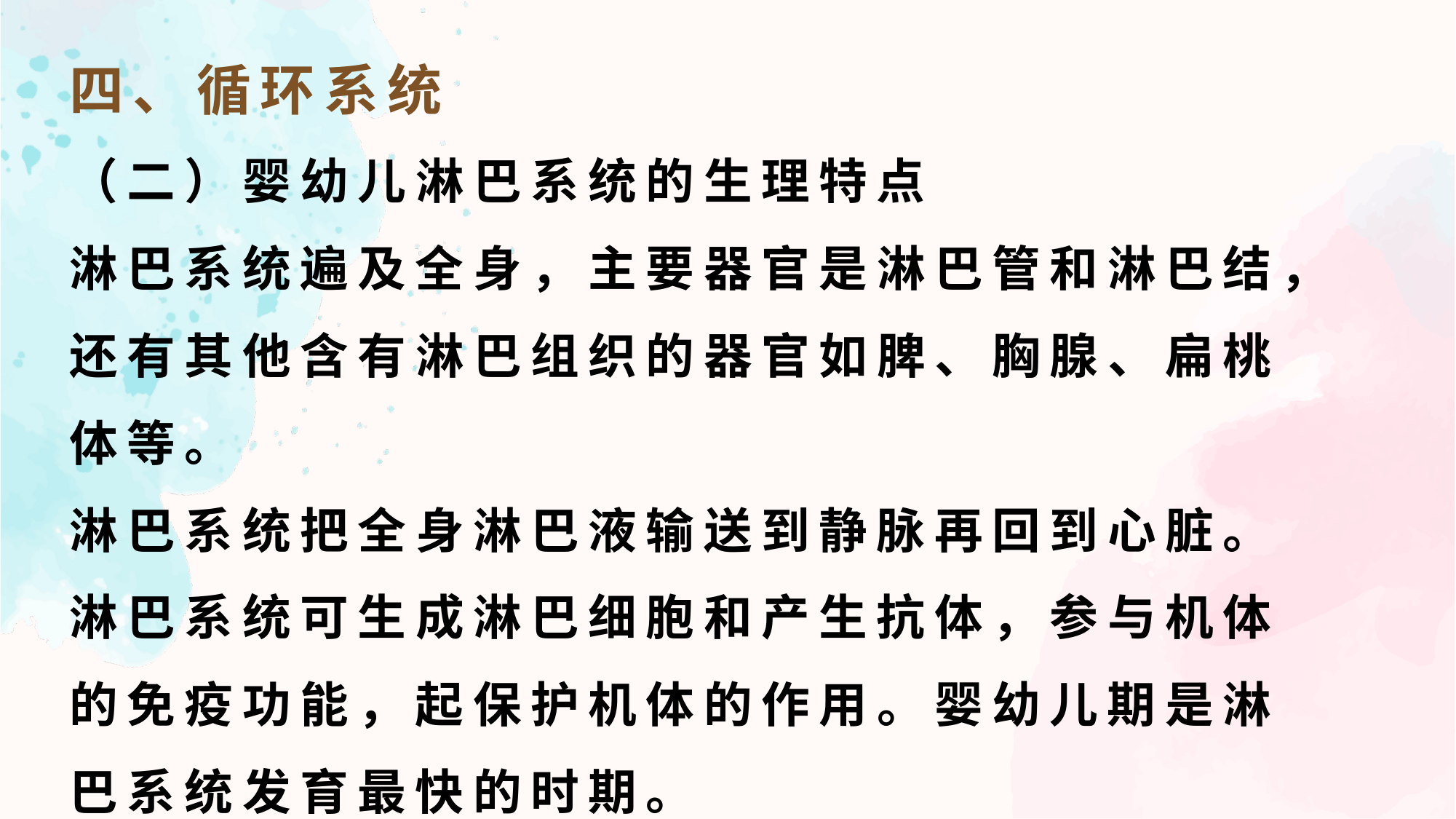

四、循环系统
（二）婴幼儿淋巴系统的生理特点
淋巴系统遍及全身，主要器官是淋巴管和淋巴结，还有其他含有淋巴组织的器官如脾、胸腺、扁桃体等。
淋巴系统把全身淋巴液输送到静脉再回到心脏。淋巴系统可生成淋巴细胞和产生抗体，参与机体的免疫功能，起保护机体的作用。婴幼儿期是淋巴系统发育最快的时期。